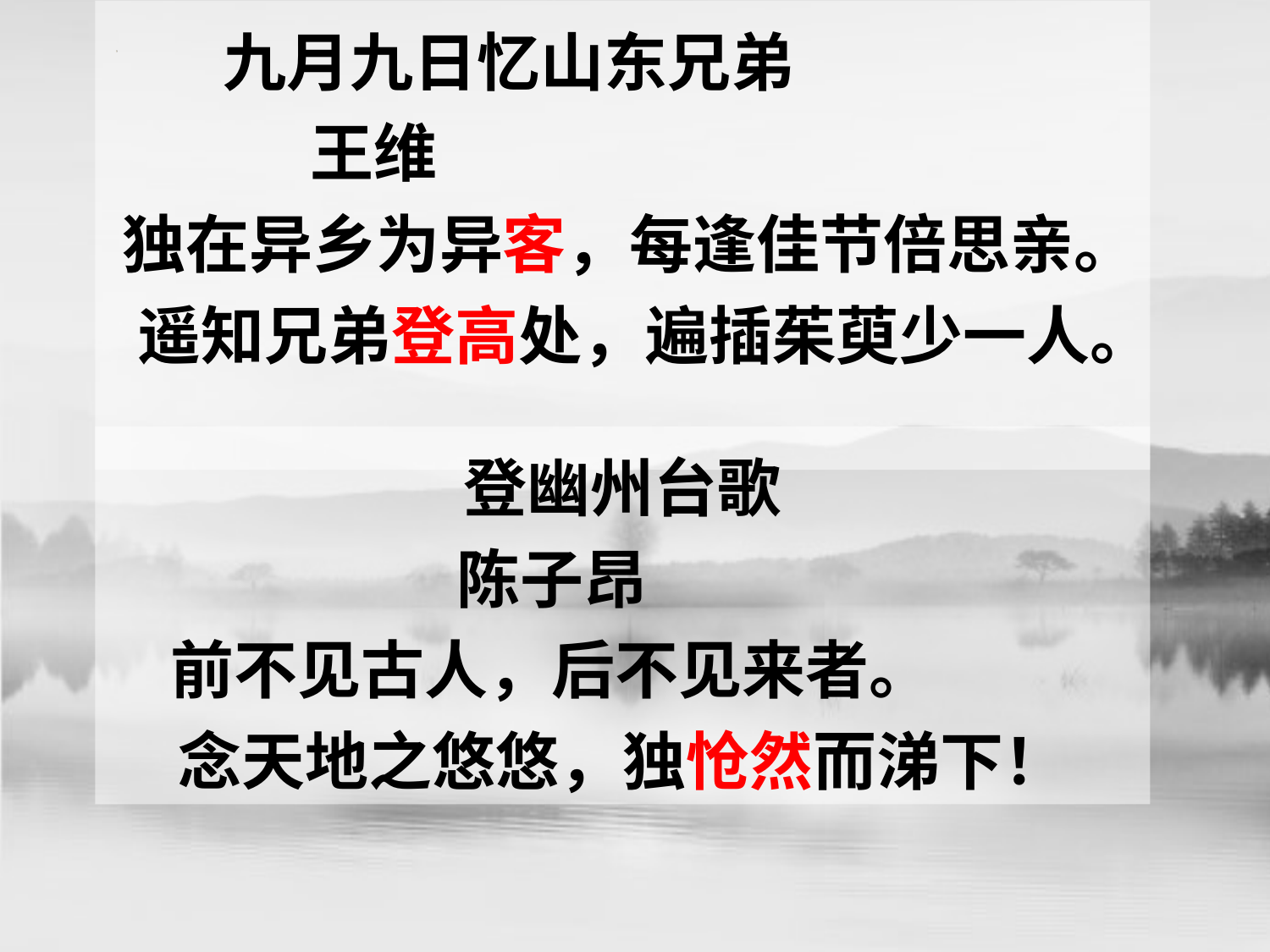

九月九日忆山东兄弟
             王维
 独在异乡为异客，每逢佳节倍思亲。
 遥知兄弟登高处，遍插茱萸少一人。
登幽州台歌
陈子昂
前不见古人，后不见来者。
念天地之悠悠，独怆然而涕下！